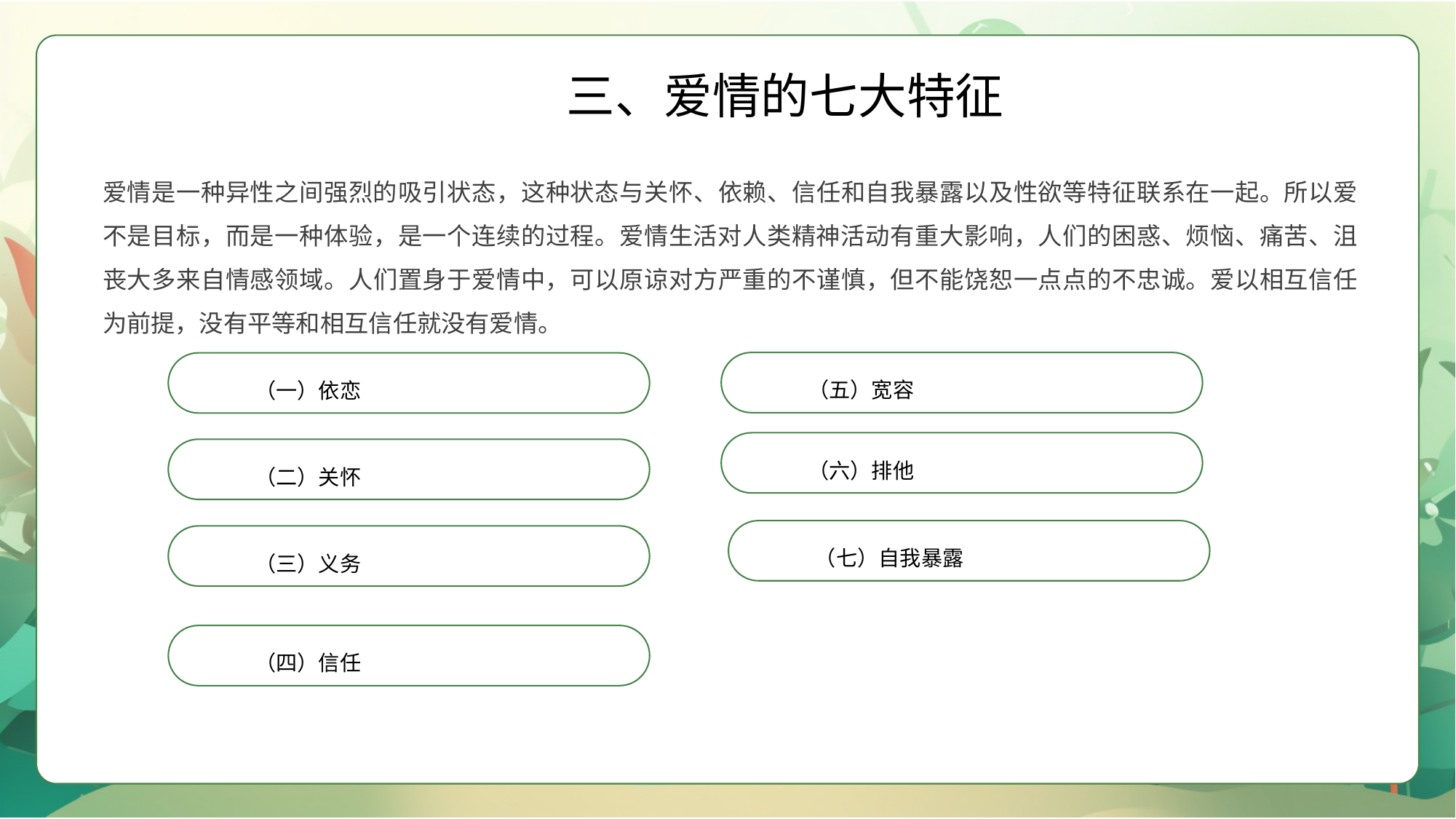

三、爱情的七大特征
爱情是一种异性之间强烈的吸引状态，这种状态与关怀、依赖、信任和自我暴露以及性欲等特征联系在一起。所以爱不是目标，而是一种体验，是一个连续的过程。爱情生活对人类精神活动有重大影响，人们的困惑、烦恼、痛苦、沮丧大多来自情感领域。人们置身于爱情中，可以原谅对方严重的不谨慎，但不能饶恕一点点的不忠诚。爱以相互信任为前提，没有平等和相互信任就没有爱情。

（五）宽容

（一）依恋

（六）排他

（二）关怀

（七）自我暴露

（三）义务

（四）信任